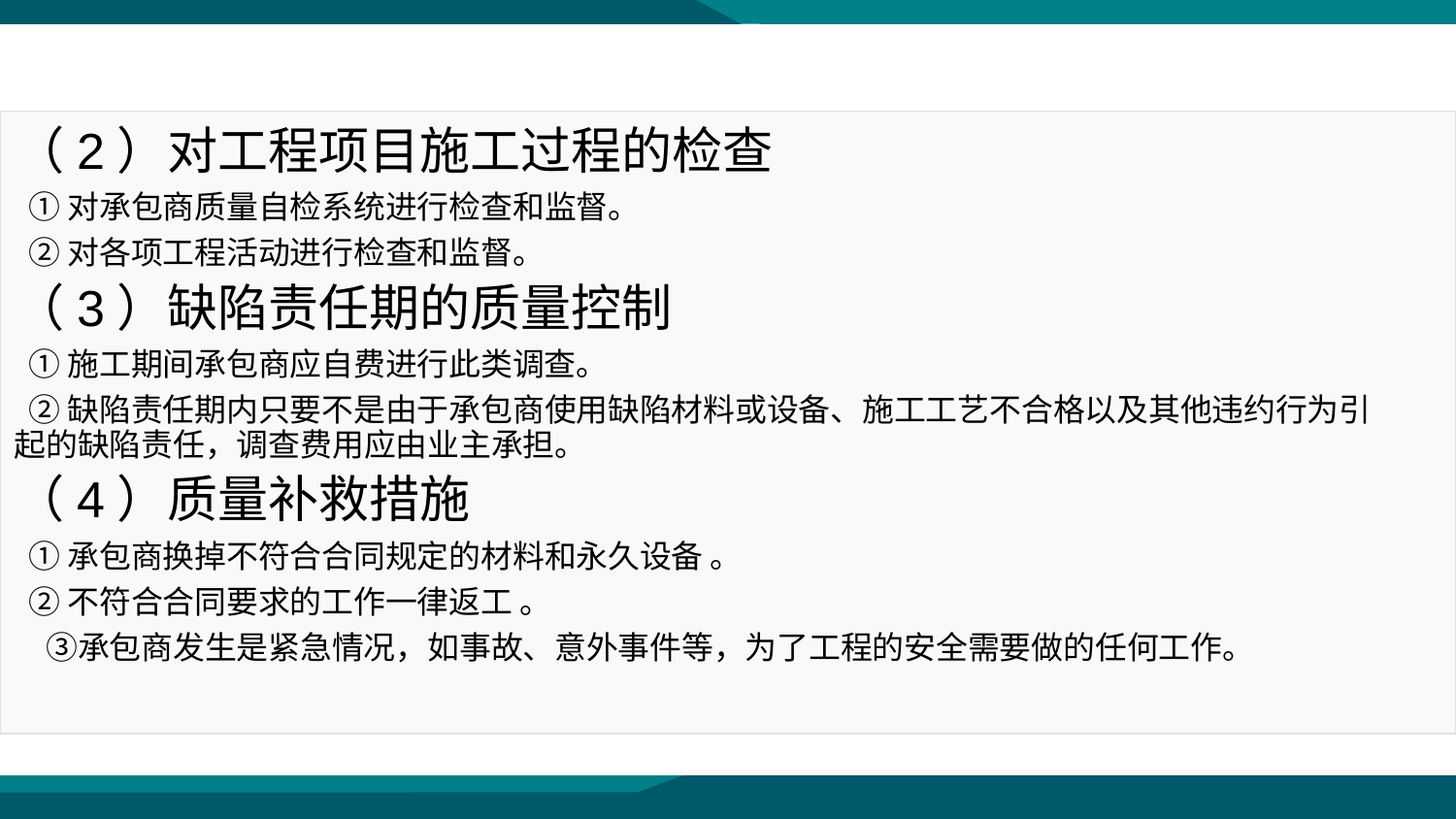

（2）对工程项目施工过程的检查
  ①对承包商质量自检系统进行检查和监督。
  ②对各项工程活动进行检查和监督。
（3）缺陷责任期的质量控制
  ①施工期间承包商应自费进行此类调查。
  ②缺陷责任期内只要不是由于承包商使用缺陷材料或设备、施工工艺不合格以及其他违约行为引起的缺陷责任，调查费用应由业主承担。
（4）质量补救措施
  ①承包商换掉不符合合同规定的材料和永久设备 。
  ②不符合合同要求的工作一律返工 。
　③承包商发生是紧急情况，如事故、意外事件等，为了工程的安全需要做的任何工作。